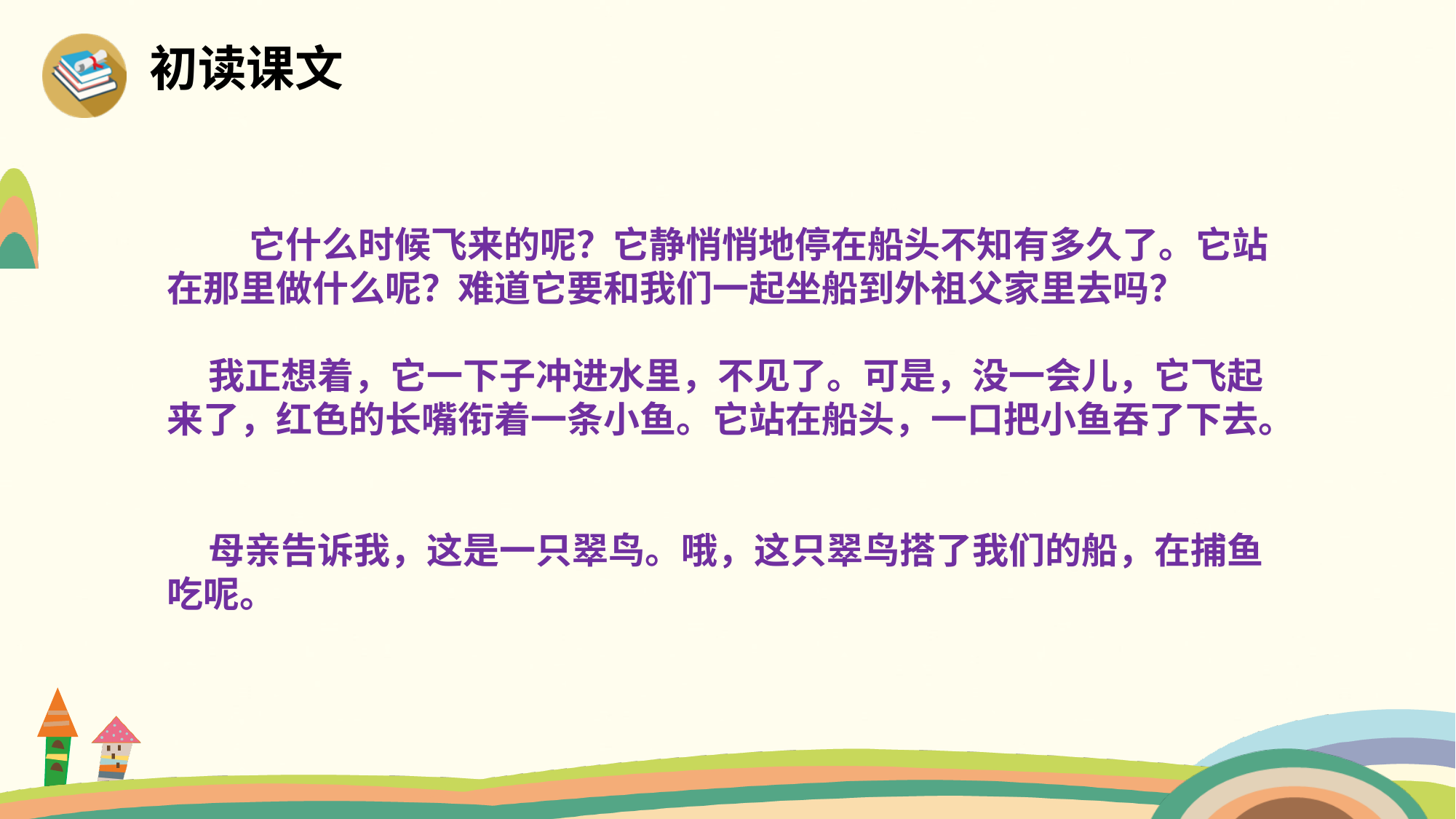

初读课文
         它什么时候飞来的呢？它静悄悄地停在船头不知有多久了。它站在那里做什么呢？难道它要和我们一起坐船到外祖父家里去吗？

    我正想着，它一下子冲进水里，不见了。可是，没一会儿，它飞起来了，红色的长嘴衔着一条小鱼。它站在船头，一口把小鱼吞了下去。
    母亲告诉我，这是一只翠鸟。哦，这只翠鸟搭了我们的船，在捕鱼吃呢。